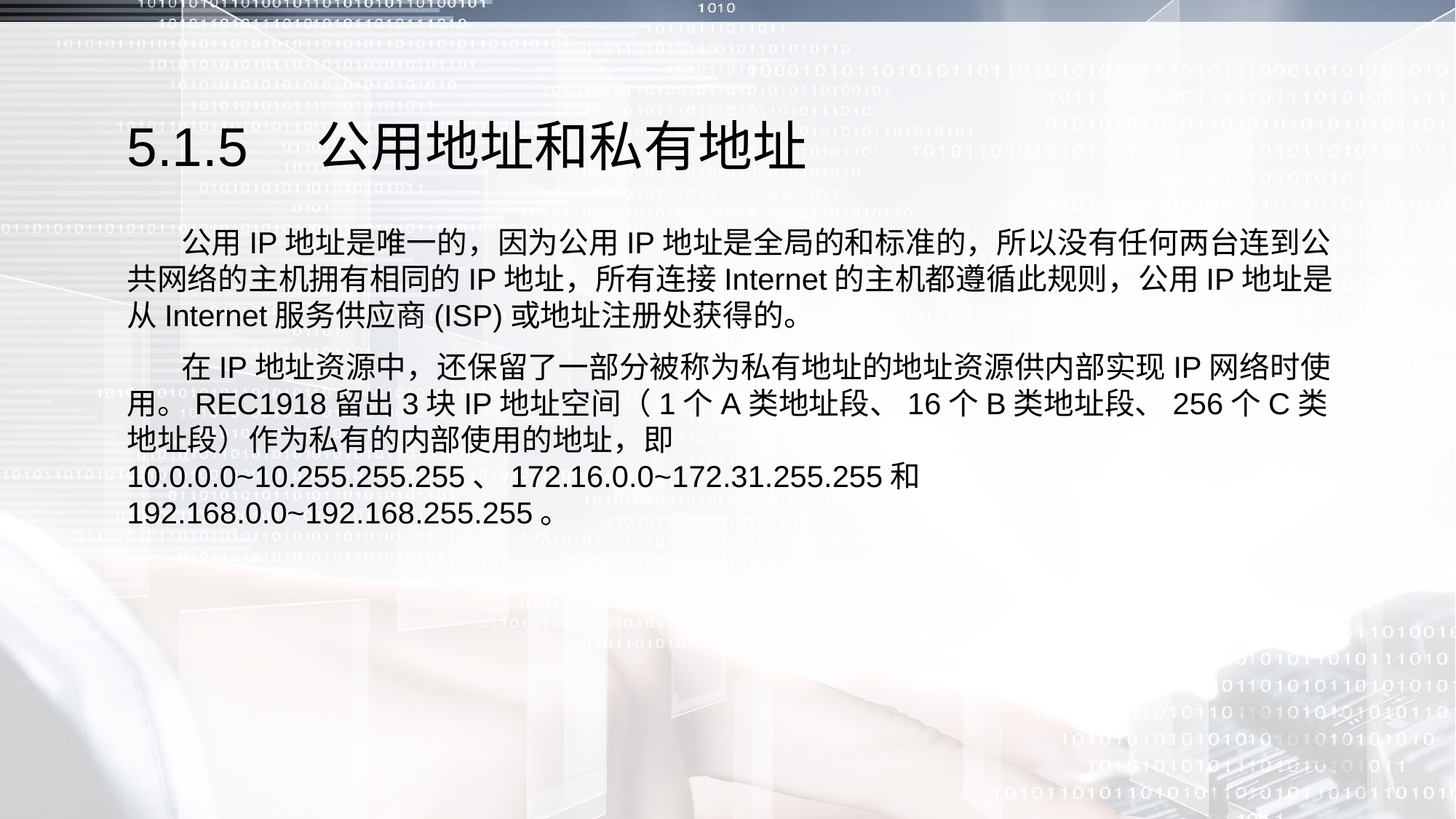

# 5.1.5　公用地址和私有地址
       公用IP地址是唯一的，因为公用IP地址是全局的和标准的，所以没有任何两台连到公共网络的主机拥有相同的IP地址，所有连接Internet的主机都遵循此规则，公用IP地址是从Internet服务供应商(ISP)或地址注册处获得的。
       在IP地址资源中，还保留了一部分被称为私有地址的地址资源供内部实现IP网络时使用。REC1918留出3块IP地址空间（1个A类地址段、16个B类地址段、256个C类地址段）作为私有的内部使用的地址，即10.0.0.0~10.255.255.255、172.16.0.0~172.31.255.255和192.168.0.0~192.168.255.255。